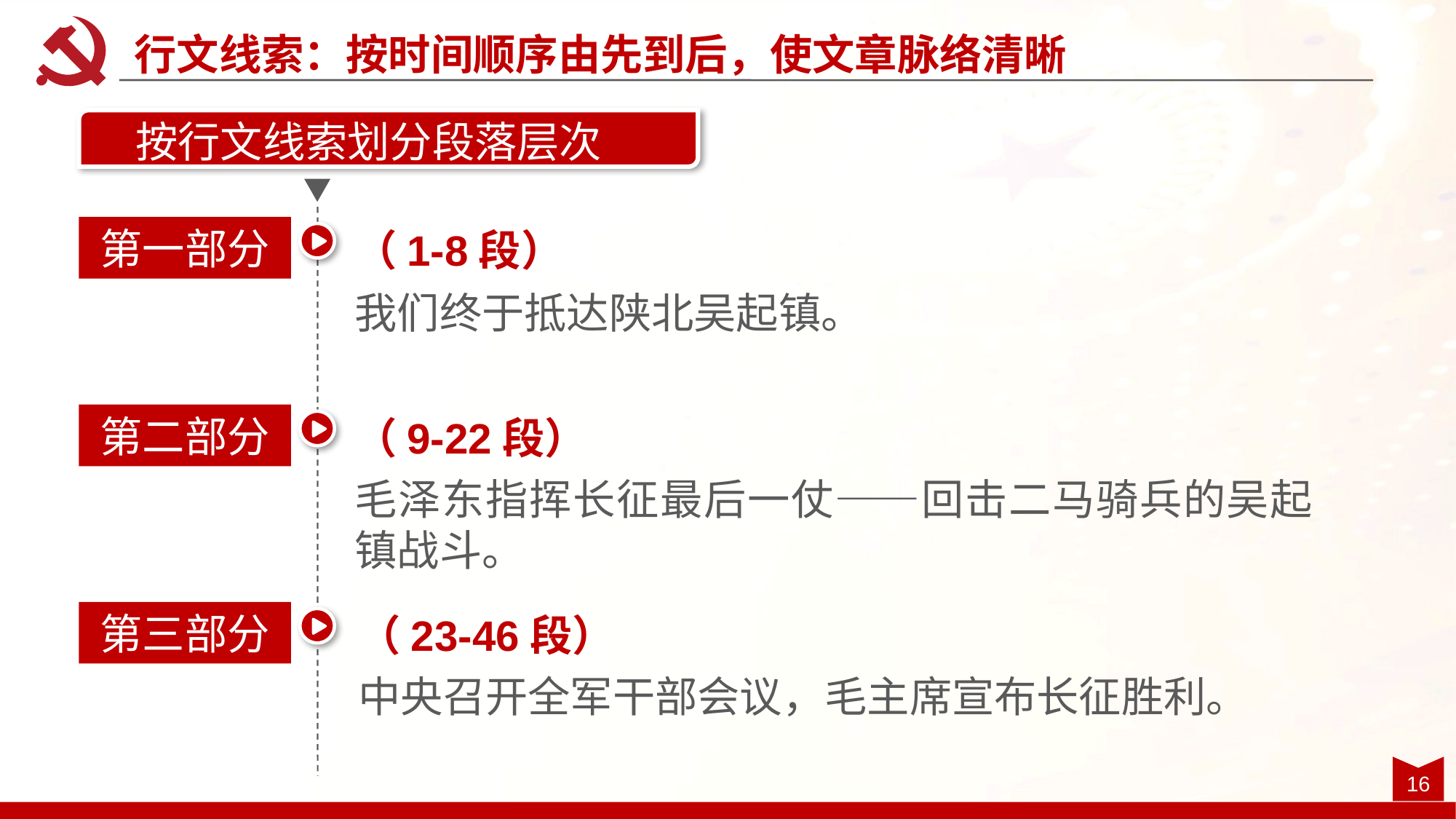

行文线索：按时间顺序由先到后，使文章脉络清晰

按行文线索划分段落层次

第一部分
（1-8段）

我们终于抵达陕北吴起镇。
第二部分
（9-22段）

毛泽东指挥长征最后一仗——回击二马骑兵的吴起镇战斗。
第三部分
（23-46段）

中央召开全军干部会议，毛主席宣布长征胜利。